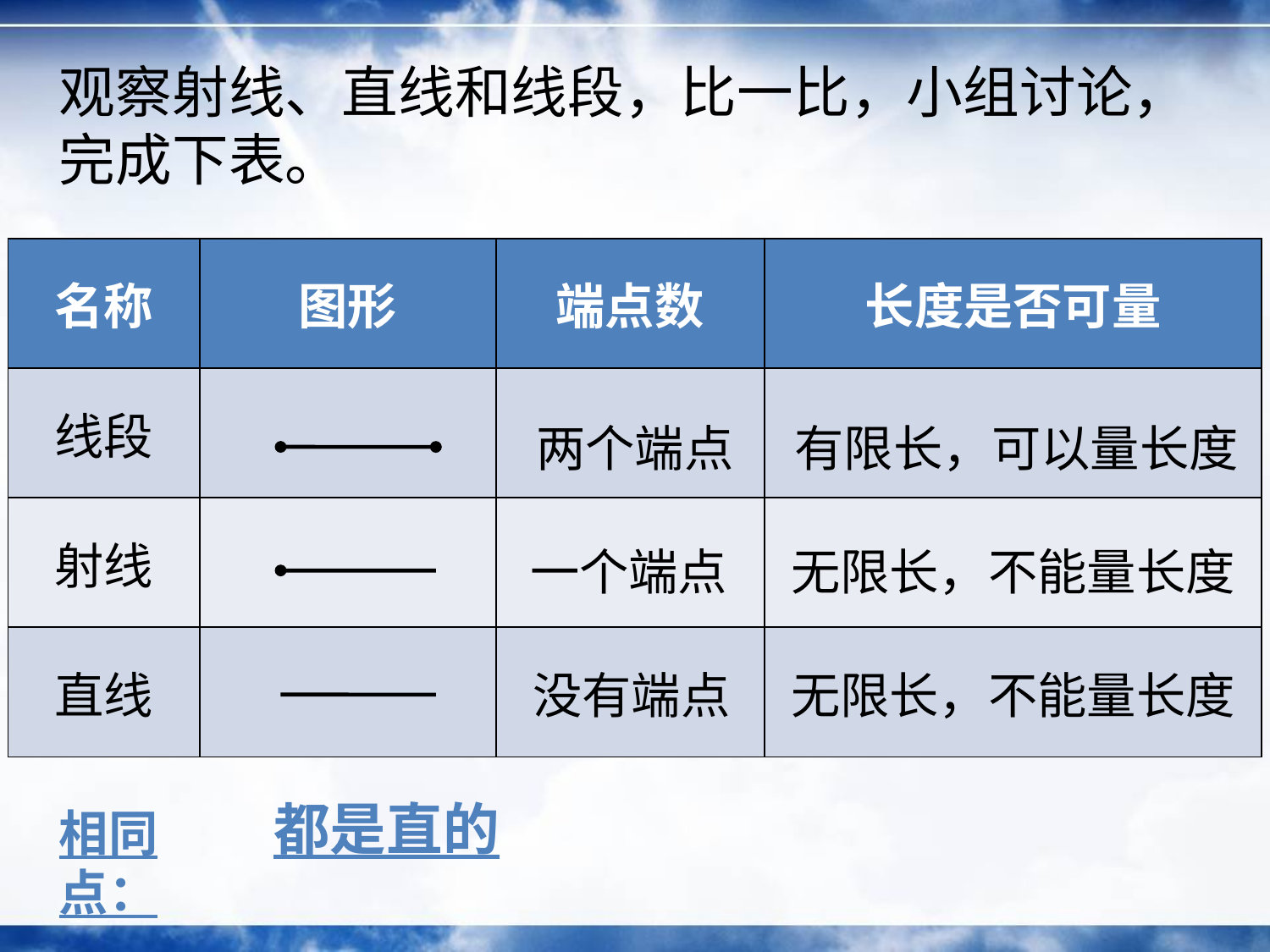

观察射线、直线和线段，比一比，小组讨论，完成下表。
| 名称 | 图形 | 端点数 | 长度是否可量 |
| --- | --- | --- | --- |
| 线段 |  |  |  |
| 射线 |  |  |  |
| 直线 |  |  |  |
两个端点
有限长，可以量长度

一个端点
无限长，不能量长度

没有端点
无限长，不能量长度

都是直的
相同点：